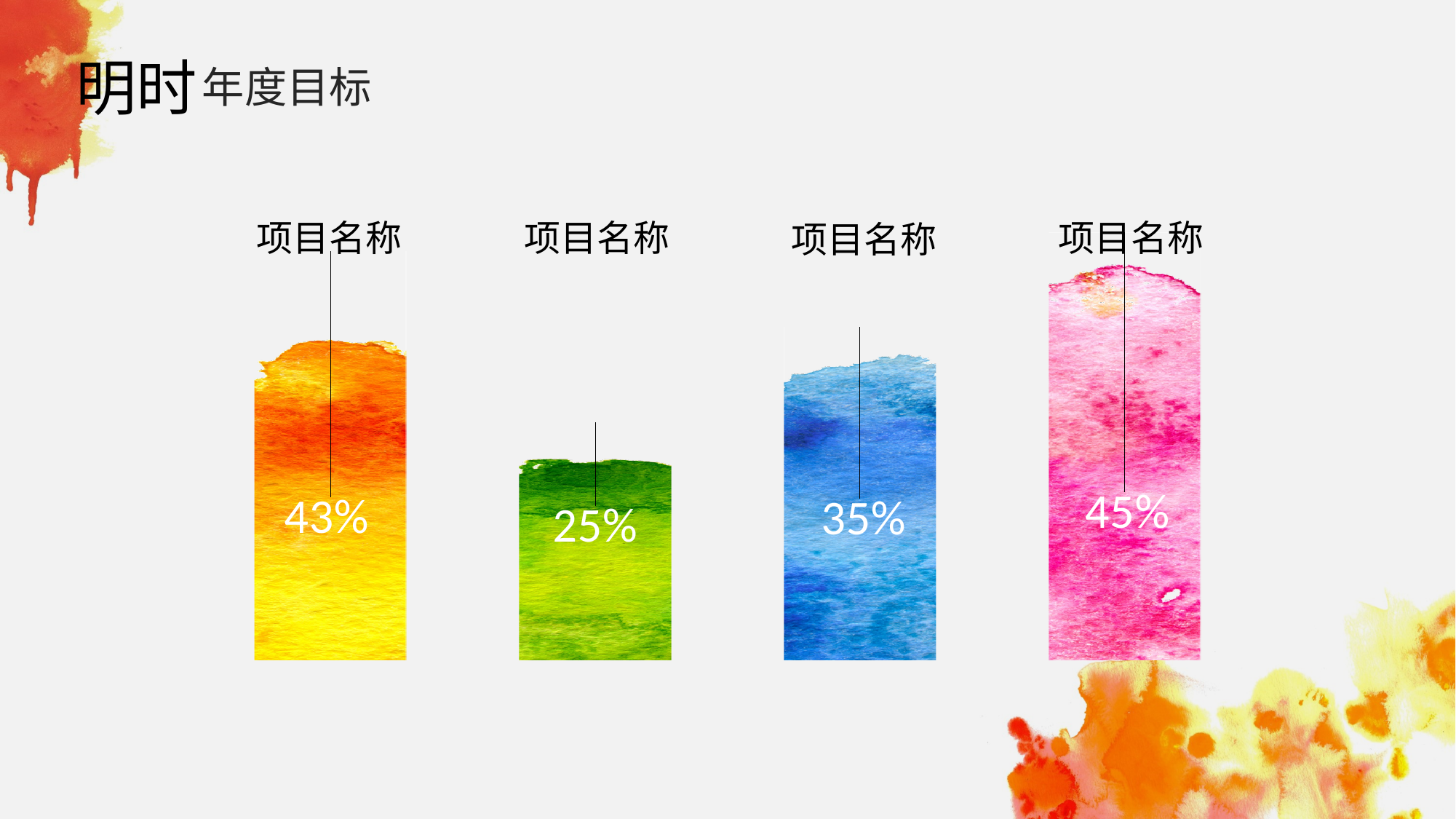

明时
年度目标

### Chart

| Category | 系列 1 |
|---|---|
| 类别 1 | 43.0 |
| 类别 2 | 25.0 |
| 类别 3 | 35.0 |
| 类别 4 | 45.0 |
项目名称
项目名称
项目名称
项目名称